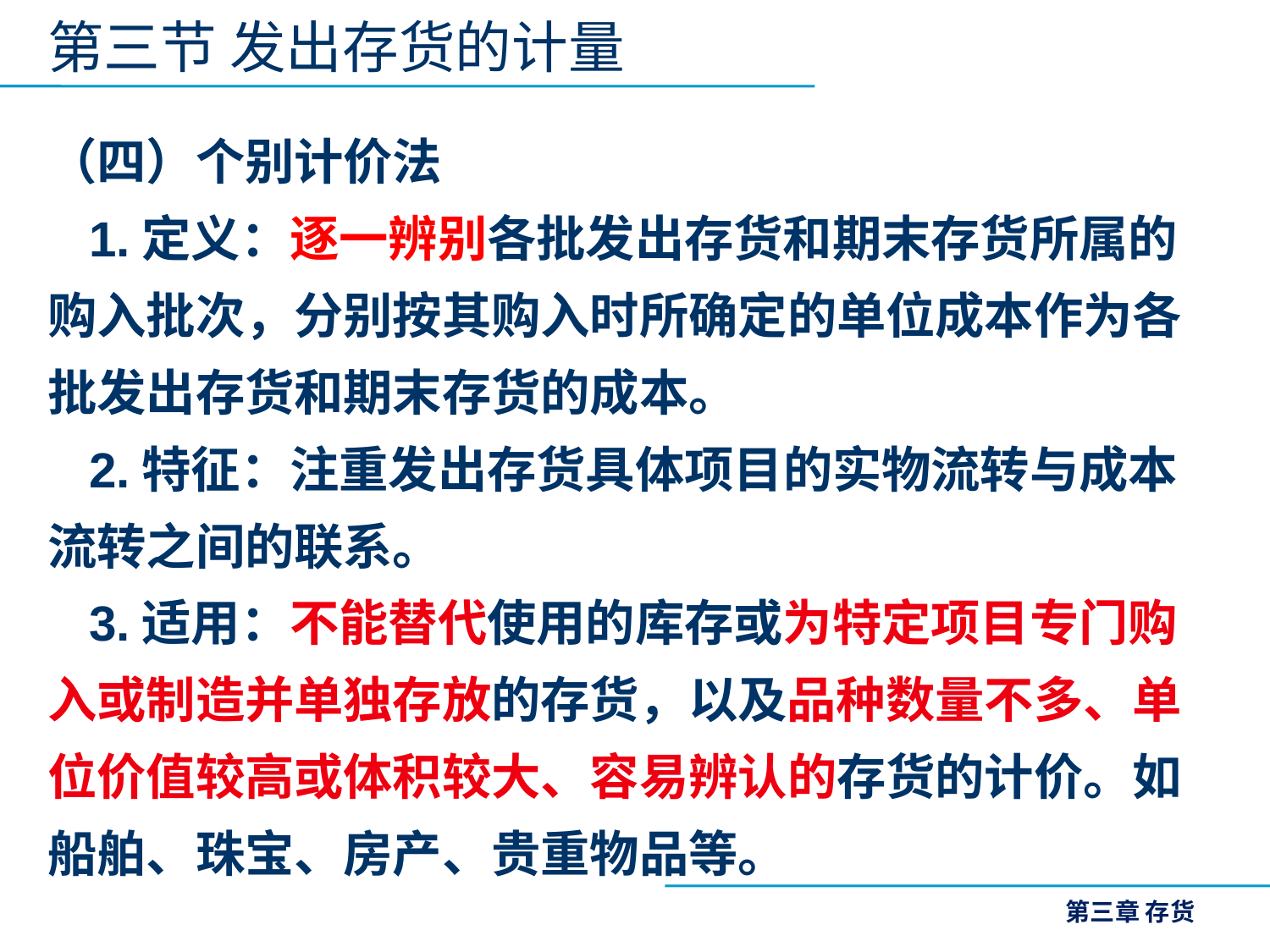

第三节 发出存货的计量
（四）个别计价法
   1.定义：逐一辨别各批发出存货和期末存货所属的购入批次，分别按其购入时所确定的单位成本作为各批发出存货和期末存货的成本。
   2.特征：注重发出存货具体项目的实物流转与成本流转之间的联系。
   3.适用：不能替代使用的库存或为特定项目专门购入或制造并单独存放的存货，以及品种数量不多、单位价值较高或体积较大、容易辨认的存货的计价。如船舶、珠宝、房产、贵重物品等。